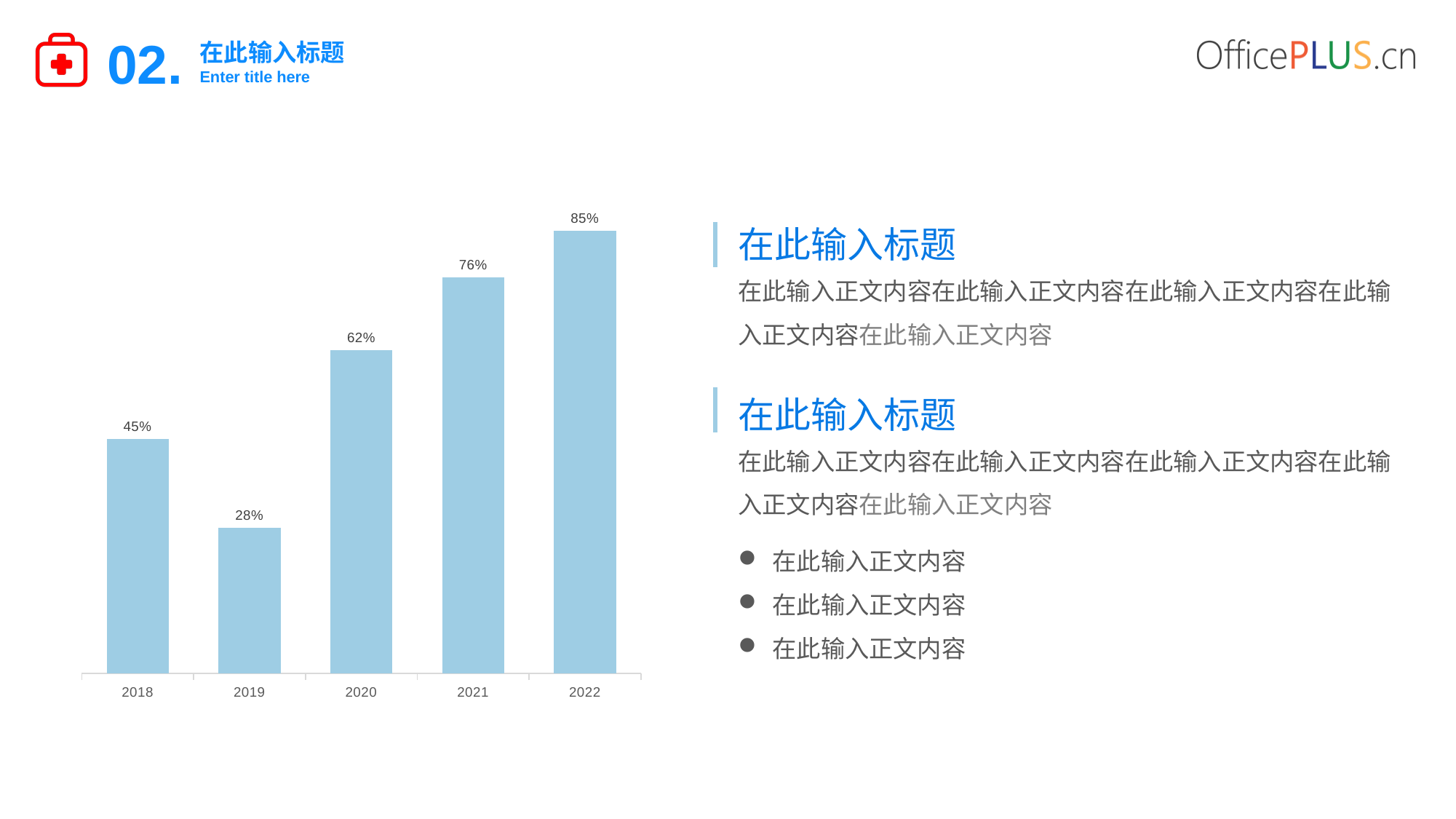

02.
在此输入标题
Enter title here

### Chart

| Category | 系列 1 |
|---|---|
| 2018 | 0.45 |
| 2019 | 0.28 |
| 2020 | 0.62 |
| 2021 | 0.76 |
| 2022 | 0.85 |
在此输入标题
在此输入正文内容在此输入正文内容在此输入正文内容在此输入正文内容在此输入正文内容
在此输入标题
在此输入正文内容在此输入正文内容在此输入正文内容在此输入正文内容在此输入正文内容
在此输入正文内容
在此输入正文内容
在此输入正文内容